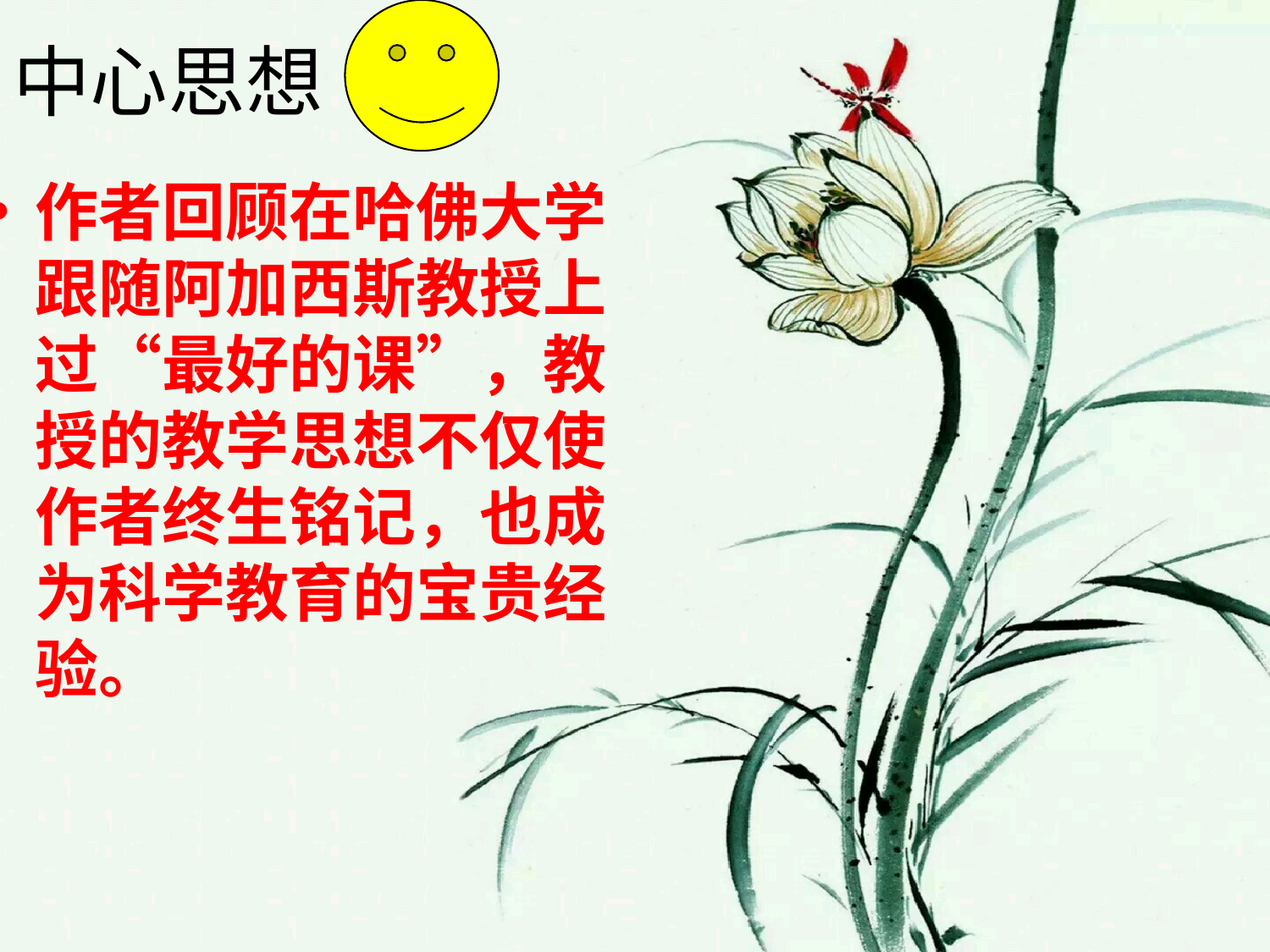

# 中心思想

作者回顾在哈佛大学跟随阿加西斯教授上过“最好的课”，教授的教学思想不仅使作者终生铭记，也成为科学教育的宝贵经验。